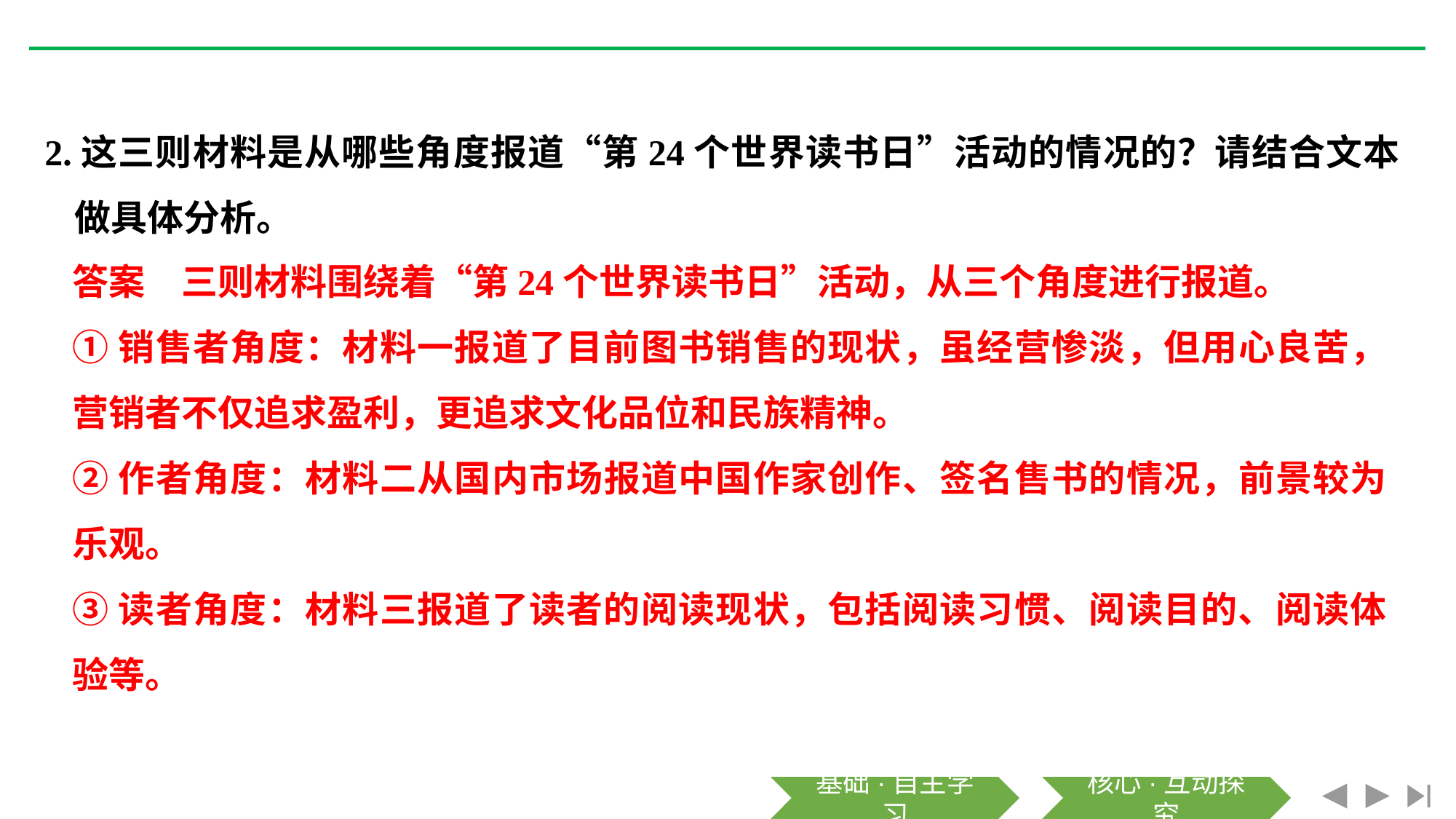

2.这三则材料是从哪些角度报道“第24个世界读书日”活动的情况的？请结合文本做具体分析。
答案　三则材料围绕着“第24个世界读书日”活动，从三个角度进行报道。
①销售者角度：材料一报道了目前图书销售的现状，虽经营惨淡，但用心良苦，营销者不仅追求盈利，更追求文化品位和民族精神。
②作者角度：材料二从国内市场报道中国作家创作、签名售书的情况，前景较为乐观。
③读者角度：材料三报道了读者的阅读现状，包括阅读习惯、阅读目的、阅读体验等。